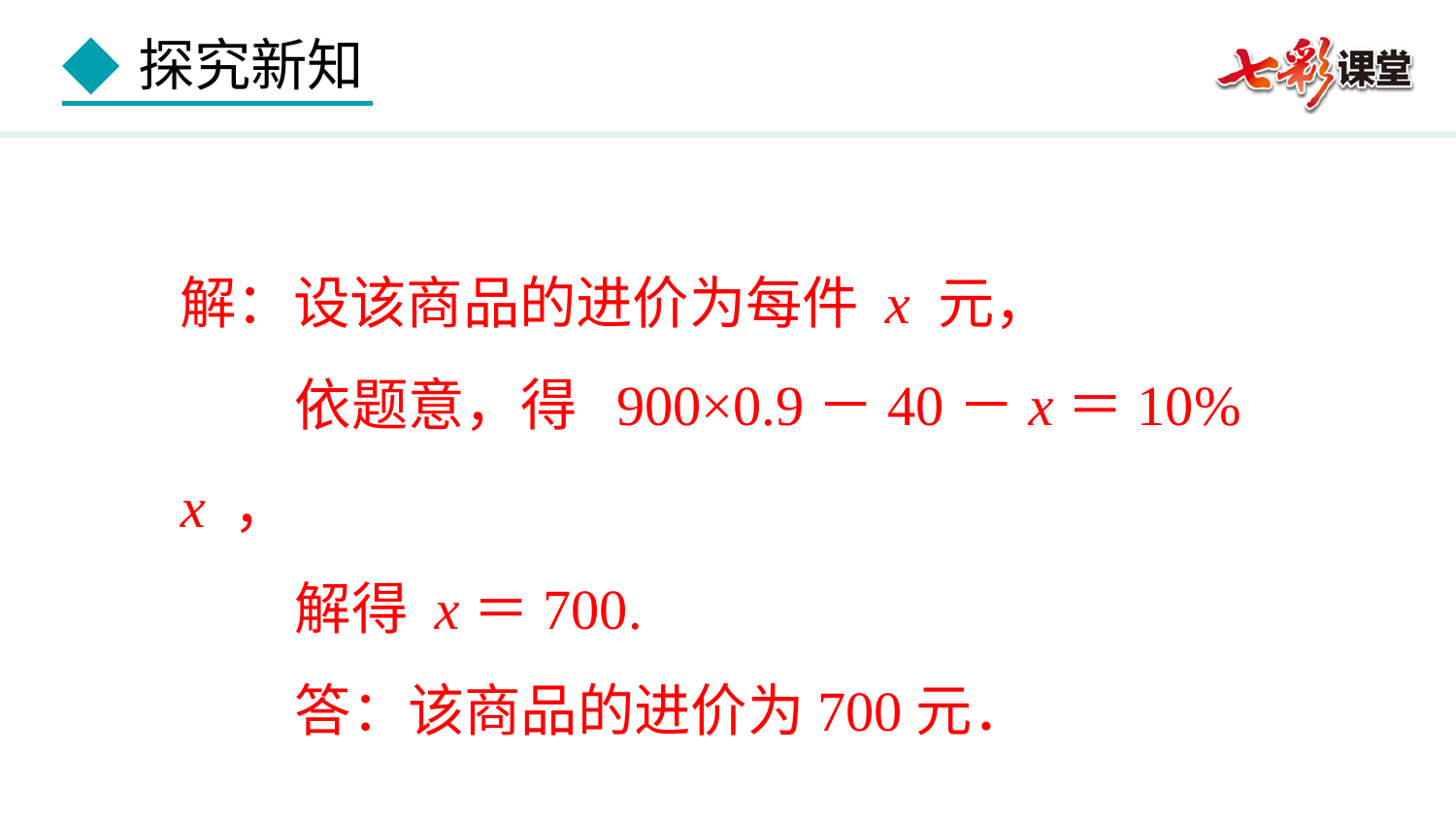

解：设该商品的进价为每件 x 元，
        依题意，得  900×0.9－40－x＝10% x ，
        解得 x＝700.
        答：该商品的进价为700元．